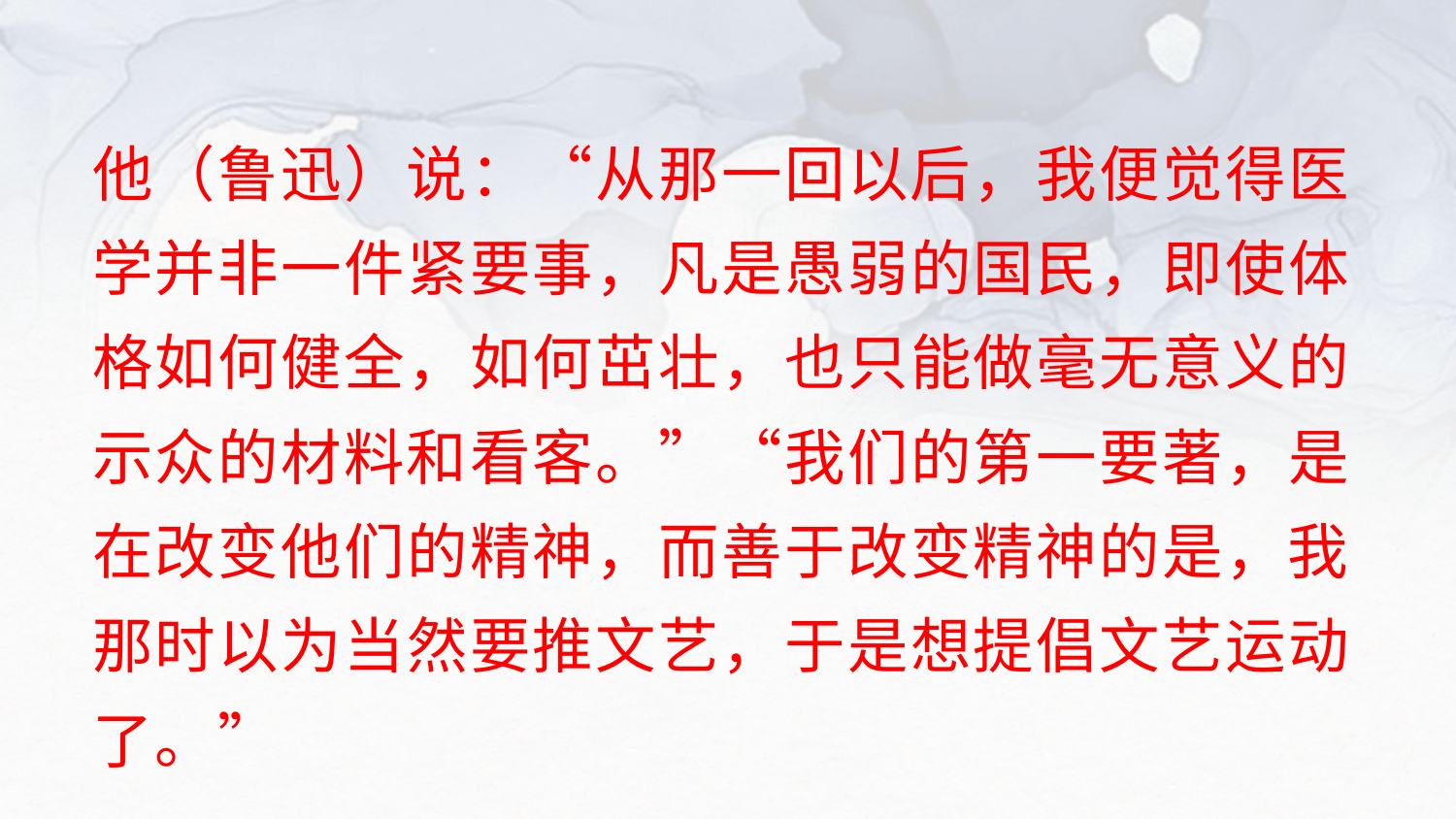

他（鲁迅）说：“从那一回以后，我便觉得医学并非一件紧要事，凡是愚弱的国民，即使体格如何健全，如何茁壮，也只能做毫无意义的示众的材料和看客。”“我们的第一要著，是在改变他们的精神，而善于改变精神的是，我那时以为当然要推文艺，于是想提倡文艺运动了。”